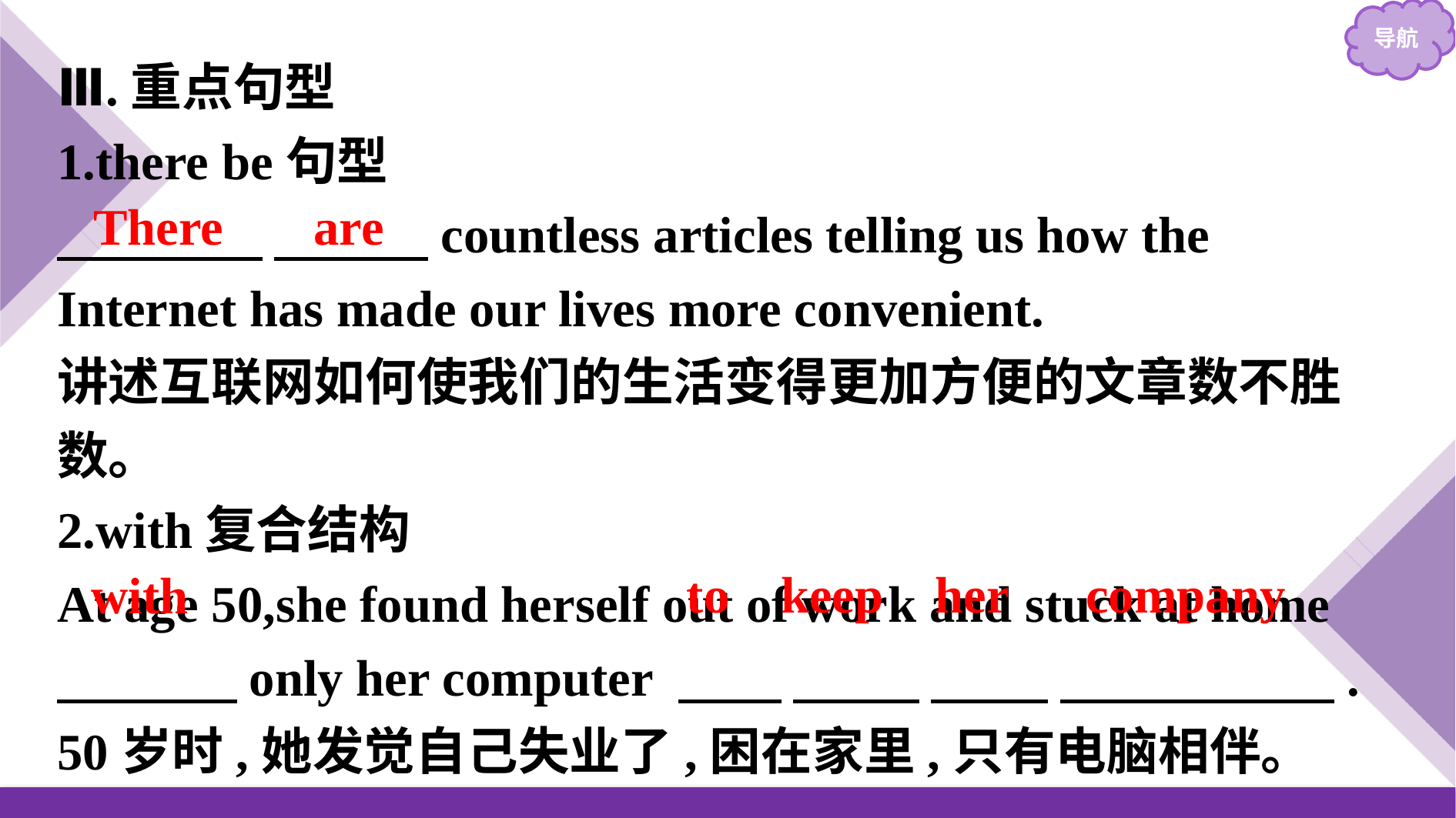

Ⅲ.重点句型
1.there be句型
　　　　 　　　countless articles telling us how the Internet has made our lives more convenient.
讲述互联网如何使我们的生活变得更加方便的文章数不胜数。
2.with复合结构
At age 50,she found herself out of work and stuck at home
　　　 only her computer 　　 　　                                 　.
50岁时,她发觉自己失业了,困在家里,只有电脑相伴。
There       are
to    keep    her      company
with